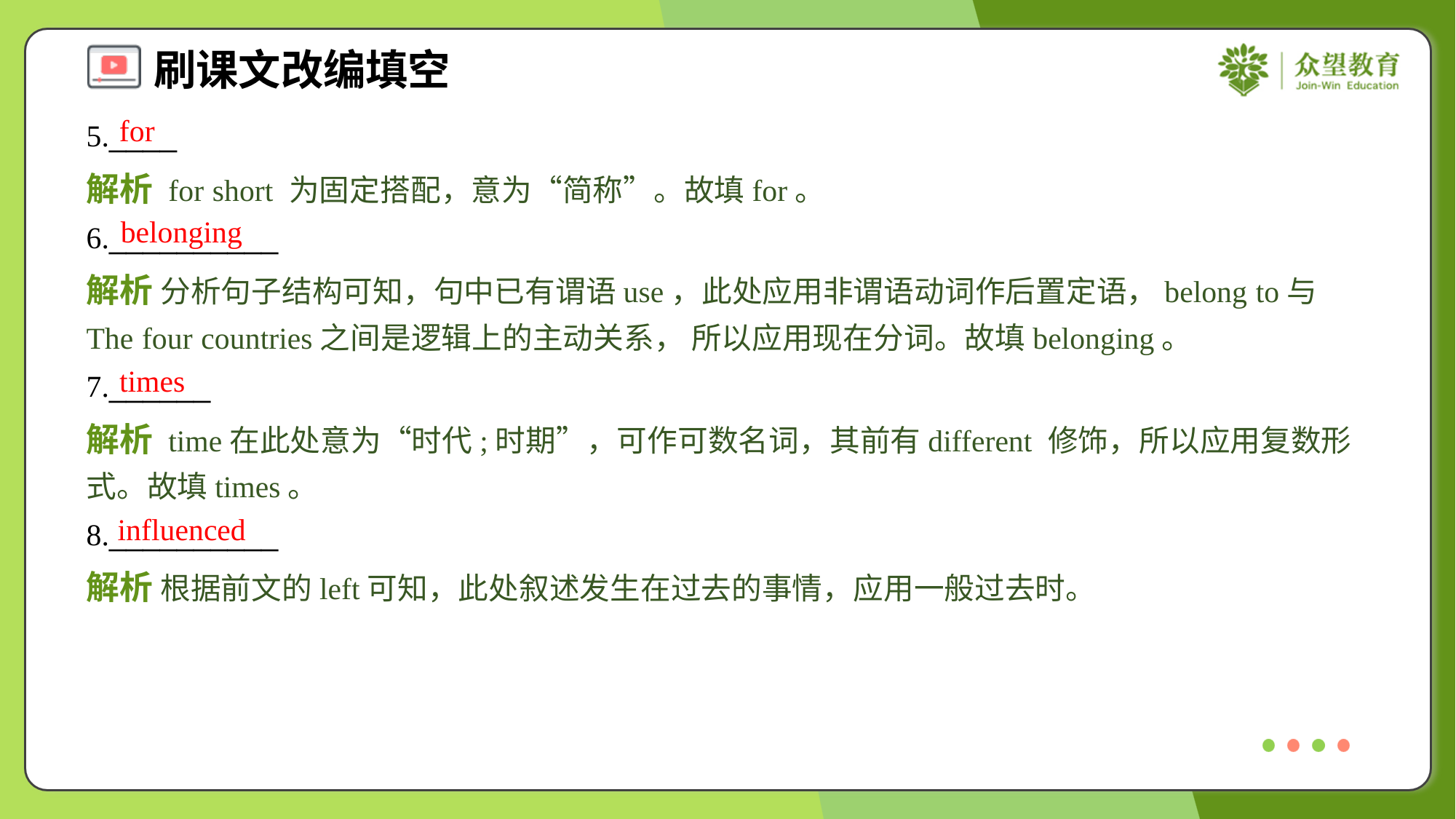

for
5.____
解析 for short 为固定搭配，意为“简称”。故填for。
belonging
6.__________
解析 分析句子结构可知，句中已有谓语use，此处应用非谓语动词作后置定语，belong to与The four countries之间是逻辑上的主动关系， 所以应用现在分词。故填belonging。
times
7.______
解析 time在此处意为“时代;时期”，可作可数名词，其前有different 修饰，所以应用复数形式。故填times。
influenced
8.__________
解析 根据前文的left可知，此处叙述发生在过去的事情，应用一般过去时。